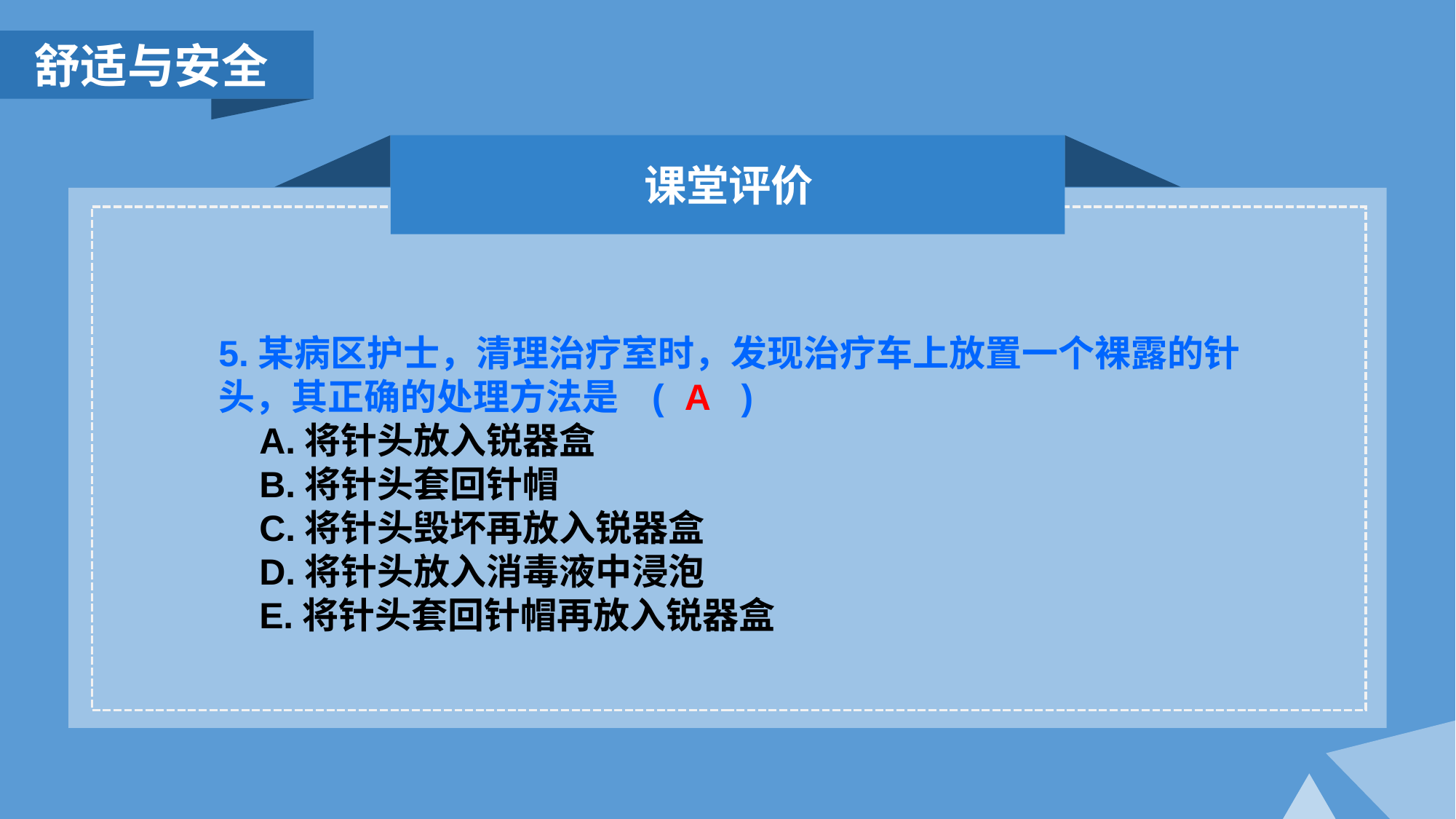

舒适与安全

课堂评价

5.某病区护士，清理治疗室时，发现治疗车上放置一个裸露的针头，其正确的处理方法是   (  A   )
    A.将针头放入锐器盒
    B.将针头套回针帽
    C.将针头毁坏再放入锐器盒
    D.将针头放入消毒液中浸泡
    E.将针头套回针帽再放入锐器盒